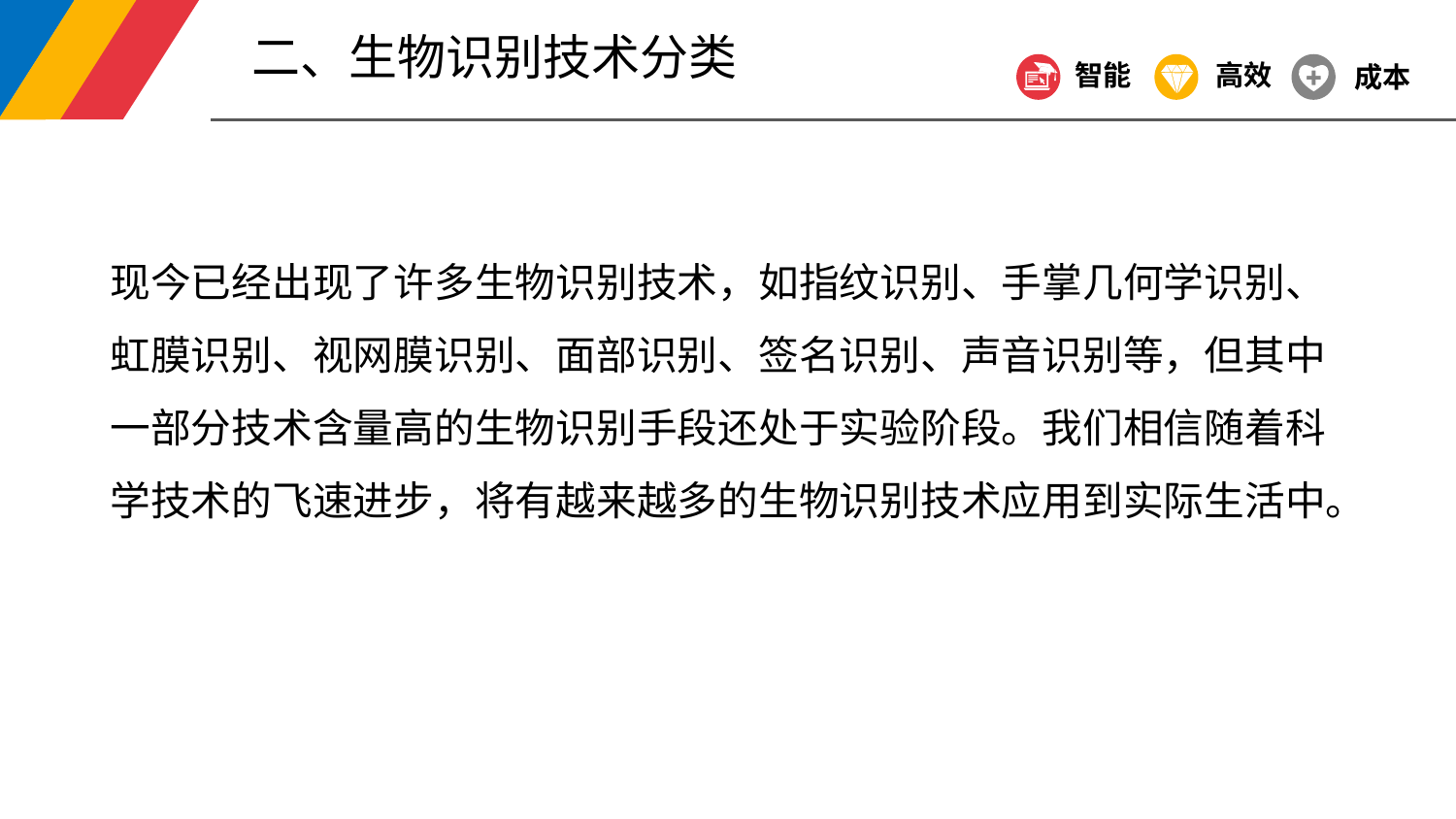

二、生物识别技术分类
智能
高效
成本
现今已经出现了许多生物识别技术，如指纹识别、手掌几何学识别、虹膜识别、视网膜识别、面部识别、签名识别、声音识别等，但其中一部分技术含量高的生物识别手段还处于实验阶段。我们相信随着科学技术的飞速进步，将有越来越多的生物识别技术应用到实际生活中。